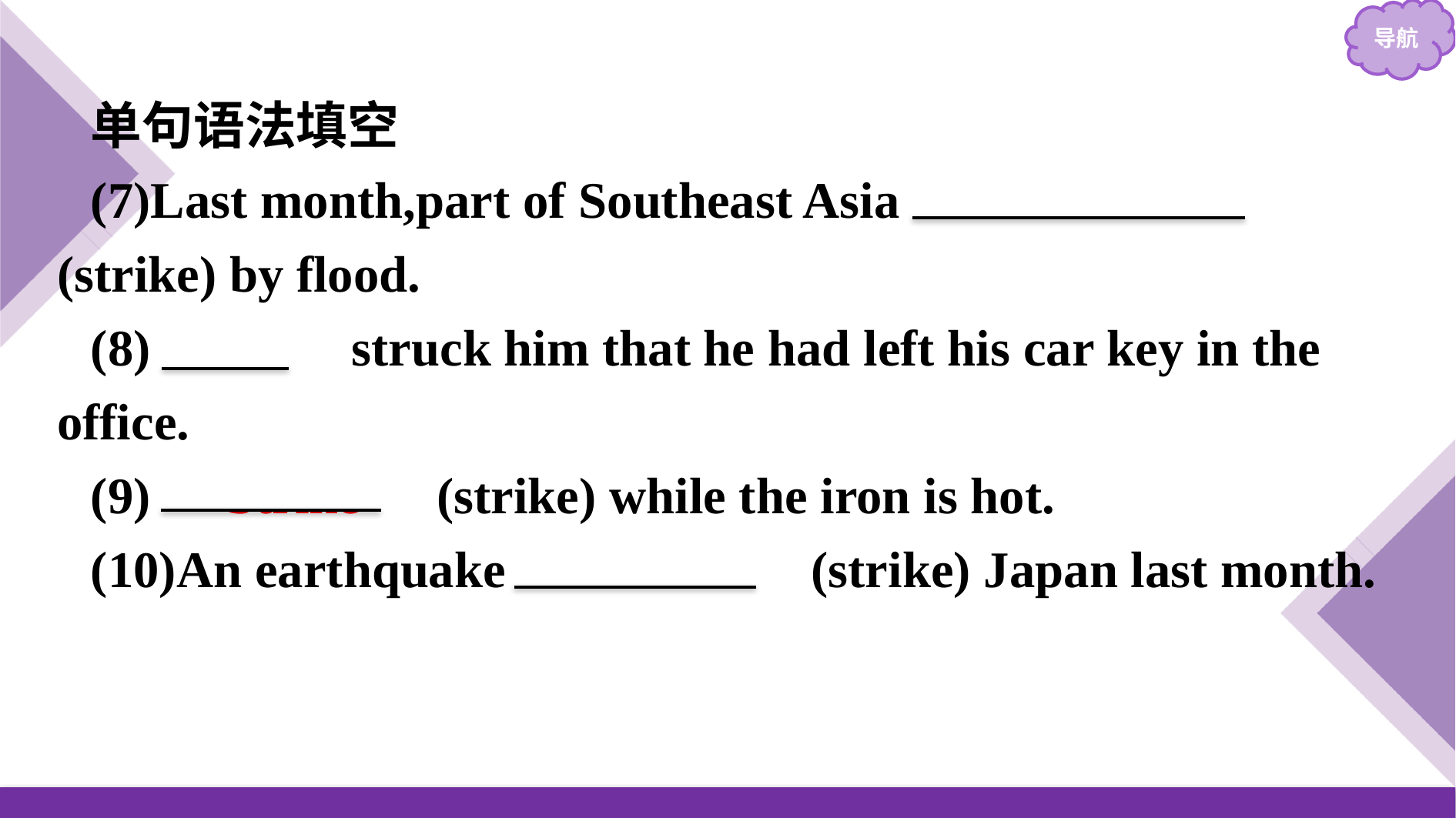

单句语法填空
(7)Last month,part of Southeast Asia 　was struck　(strike) by flood.
(8)　It　 struck him that he had left his car key in the office.
(9)　Strike　(strike) while the iron is hot.
(10)An earthquake 　struck　(strike) Japan last month.